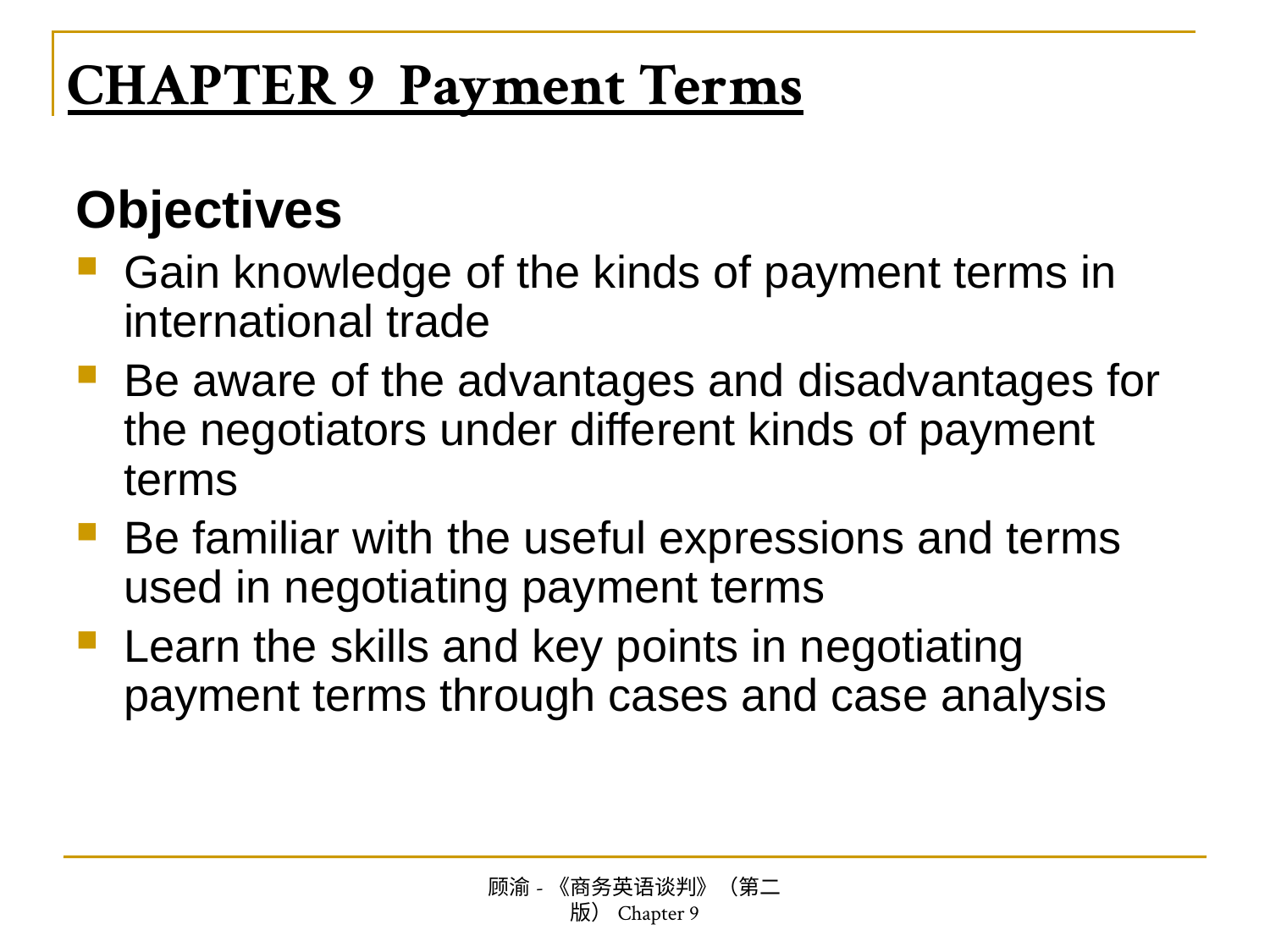

# CHAPTER 9  Payment Terms
Objectives
Gain knowledge of the kinds of payment terms in international trade
Be aware of the advantages and disadvantages for the negotiators under different kinds of payment terms
Be familiar with the useful expressions and terms used in negotiating payment terms
Learn the skills and key points in negotiating payment terms through cases and case analysis

3
顾渝-《商务英语谈判》（第二版）Chapter 9